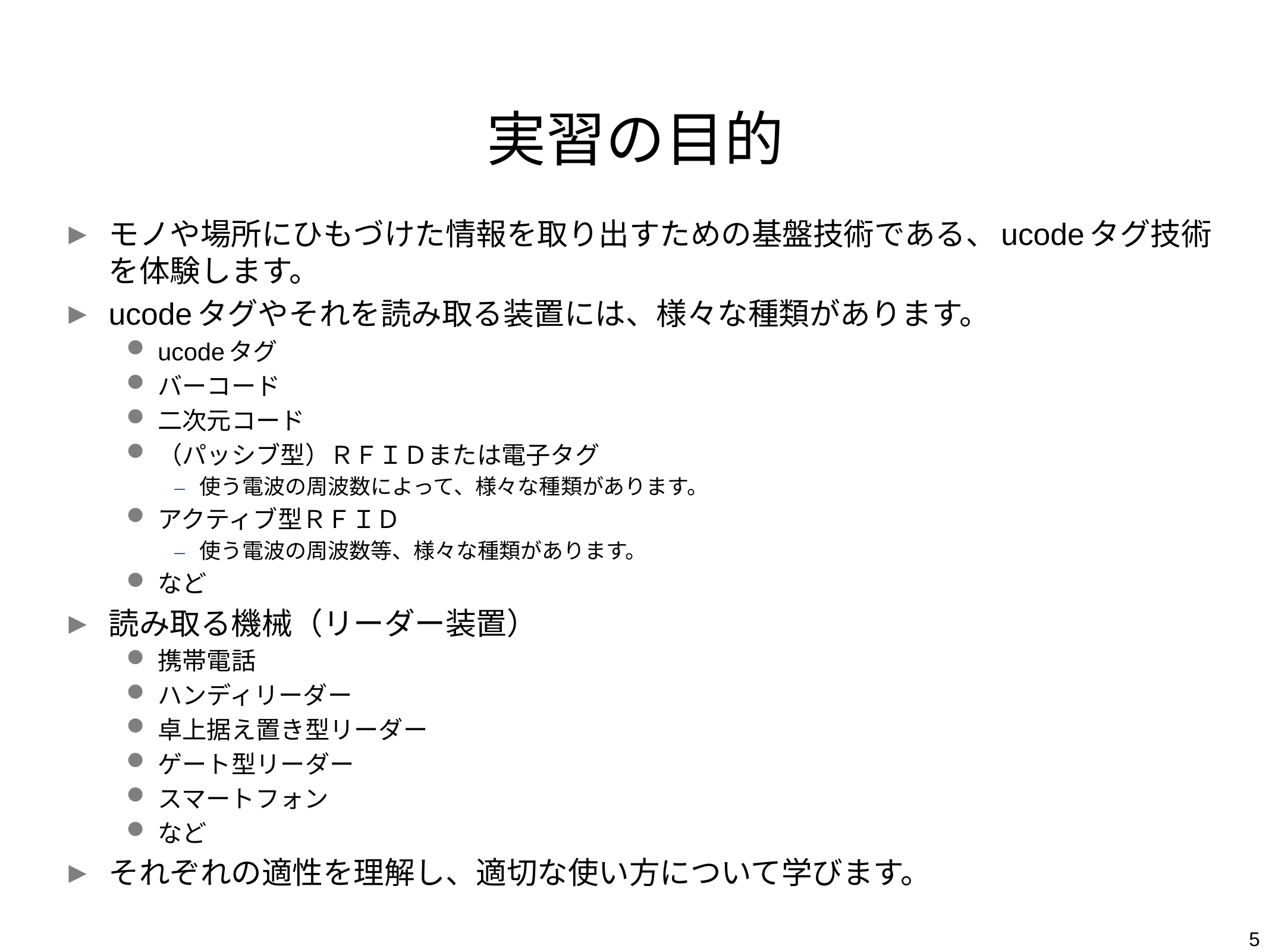

# 実習の目的
モノや場所にひもづけた情報を取り出すための基盤技術である、ucodeタグ技術を体験します。
ucodeタグやそれを読み取る装置には、様々な種類があります。
ucodeタグ
バーコード
二次元コード
（パッシブ型）ＲＦＩＤまたは電子タグ
使う電波の周波数によって、様々な種類があります。
アクティブ型ＲＦＩＤ
使う電波の周波数等、様々な種類があります。
など
読み取る機械（リーダー装置）
携帯電話
ハンディリーダー
卓上据え置き型リーダー
ゲート型リーダー
スマートフォン
など
それぞれの適性を理解し、適切な使い方について学びます。

5